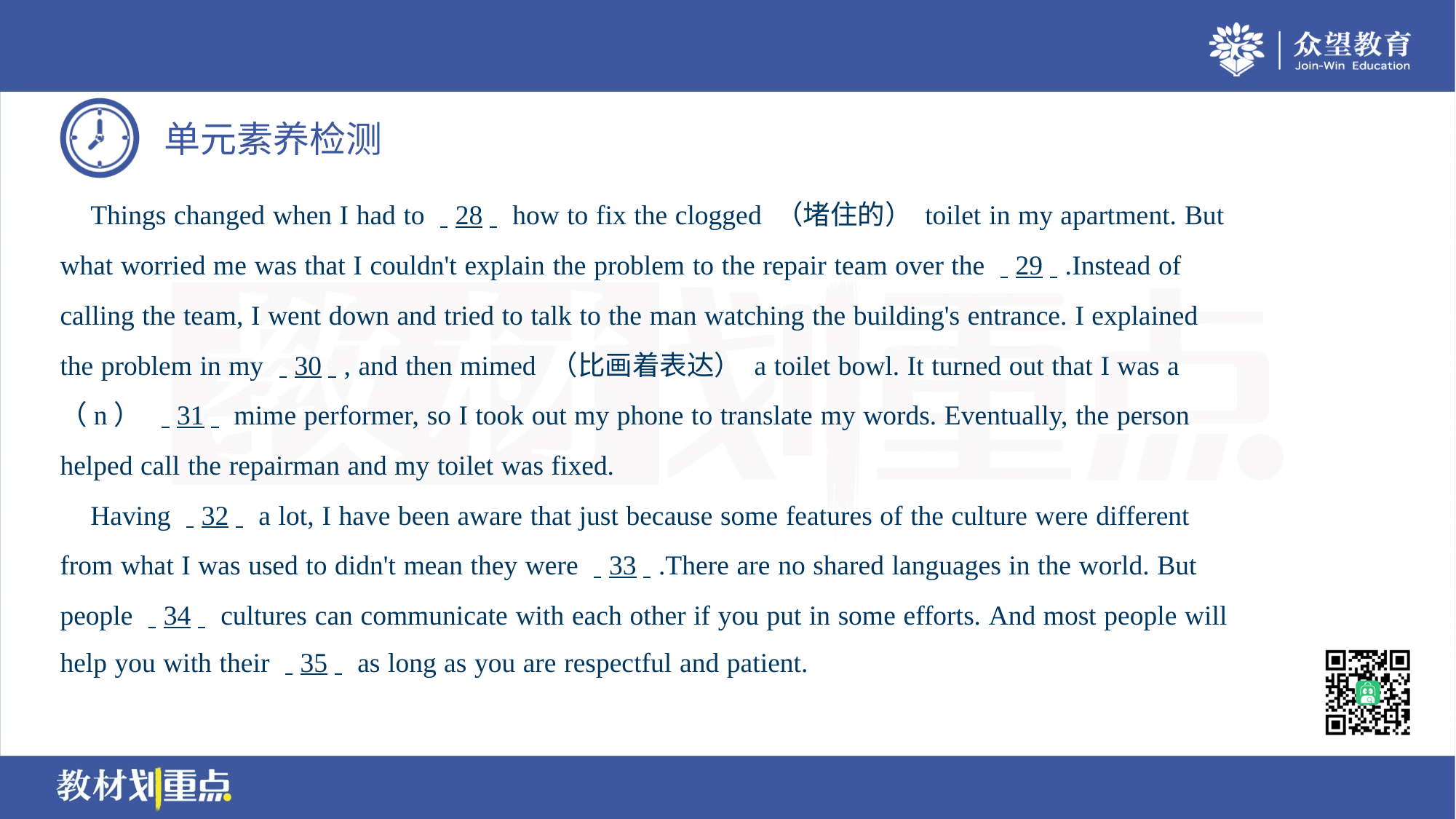

Things changed when I had to . .28. . how to fix the clogged （堵住的） toilet in my apartment. But
what worried me was that I couldn't explain the problem to the repair team over the . .29. ..Instead of
calling the team, I went down and tried to talk to the man watching the building's entrance. I explained
the problem in my . .30. ., and then mimed （比画着表达） a toilet bowl. It turned out that I was a
（n） . .31. . mime performer, so I took out my phone to translate my words. Eventually, the person
helped call the repairman and my toilet was fixed.
    Having . .32. . a lot, I have been aware that just because some features of the culture were different
from what I was used to didn't mean they were . .33. ..There are no shared languages in the world. But
people . .34. . cultures can communicate with each other if you put in some efforts. And most people will
help you with their . .35. . as long as you are respectful and patient.